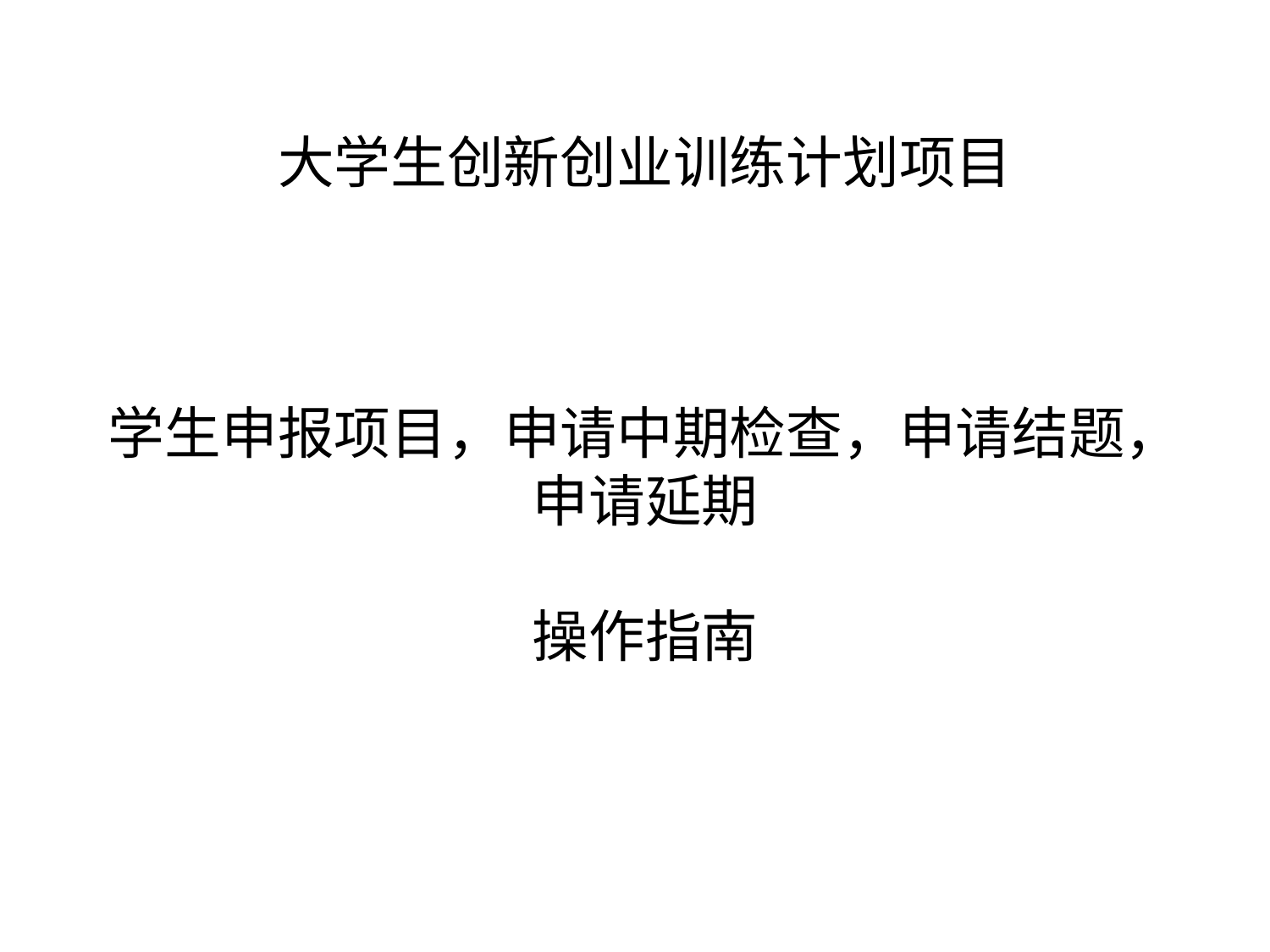

# 大学生创新创业训练计划项目 学生申报项目，申请中期检查，申请结题，申请延期 操作指南